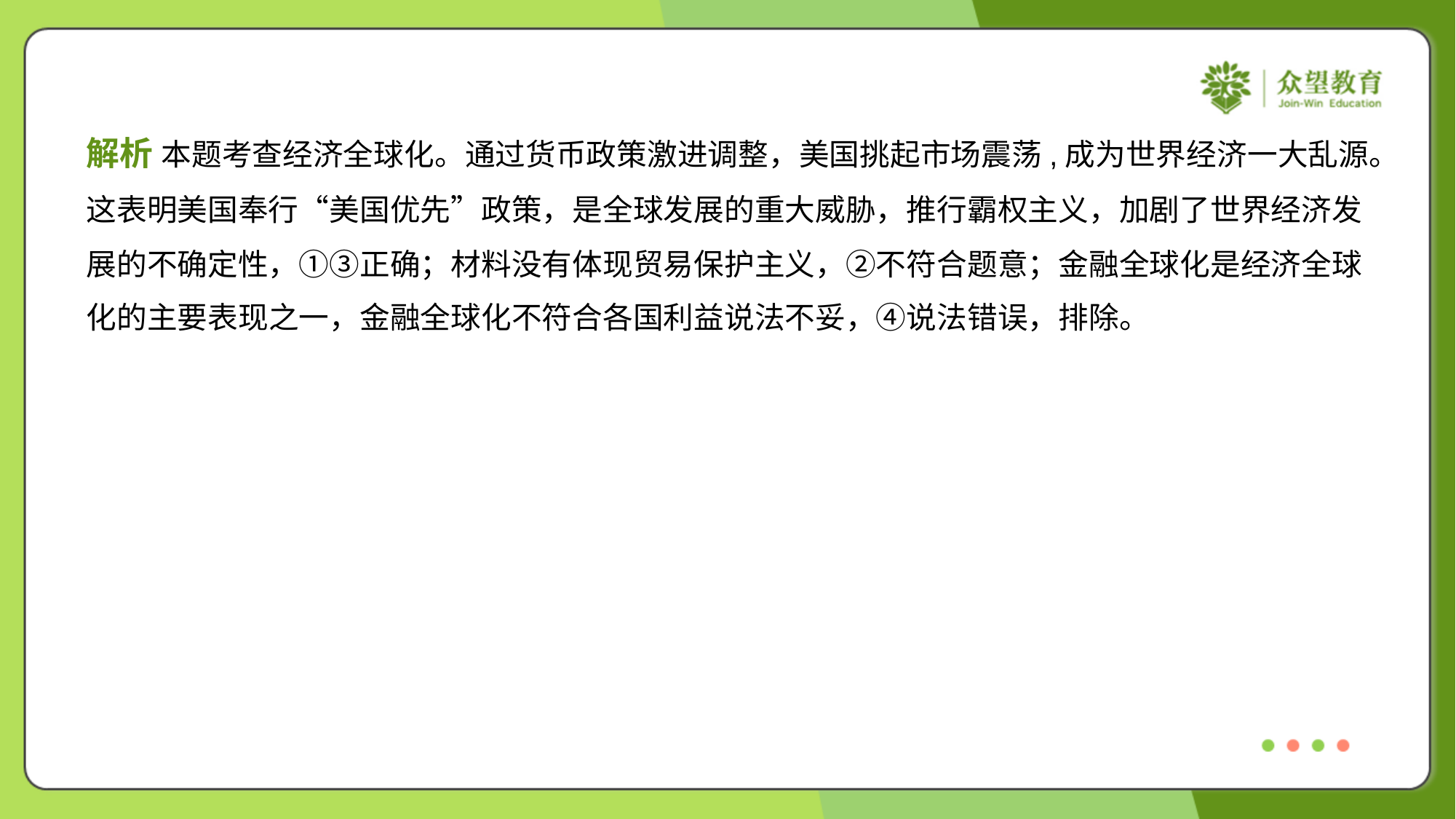

解析 本题考查经济全球化。通过货币政策激进调整，美国挑起市场震荡,成为世界经济一大乱源。
这表明美国奉行“美国优先”政策，是全球发展的重大威胁，推行霸权主义，加剧了世界经济发
展的不确定性，①③正确；材料没有体现贸易保护主义，②不符合题意；金融全球化是经济全球
化的主要表现之一，金融全球化不符合各国利益说法不妥，④说法错误，排除。